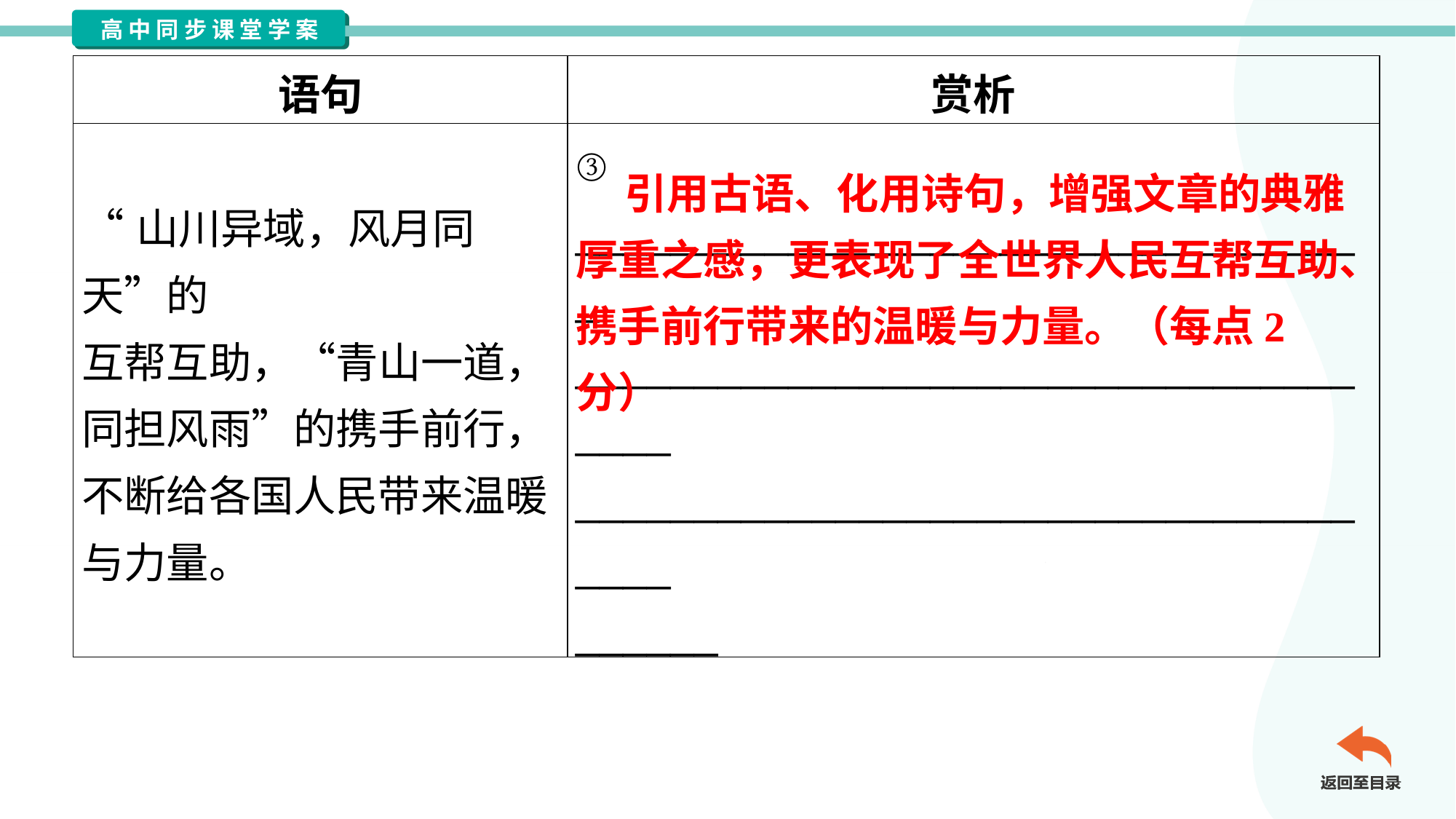

| 语句 | 赏析 |
| --- | --- |
| “山川异域，风月同天”的 互帮互助，“青山一道， 同担风雨”的携手前行， 不断给各国人民带来温暖 与力量。 | ③ \_\_\_\_\_\_\_\_\_\_\_\_\_\_\_\_\_\_\_\_\_\_\_\_\_\_\_\_\_\_\_\_\_\_ \_\_\_\_\_\_\_\_\_\_\_\_\_\_\_\_\_\_\_\_\_\_\_\_\_\_\_\_\_\_\_\_\_\_\_\_\_ \_\_\_\_\_\_\_\_\_\_\_\_\_\_\_\_\_\_\_\_\_\_\_\_\_\_\_\_\_\_\_\_\_\_\_\_\_ \_\_\_\_\_\_ |
    引用古语、化用诗句，增强文章的典雅厚重之感，更表现了全世界人民互帮互助、携手前行带来的温暖与力量。（每点2分）